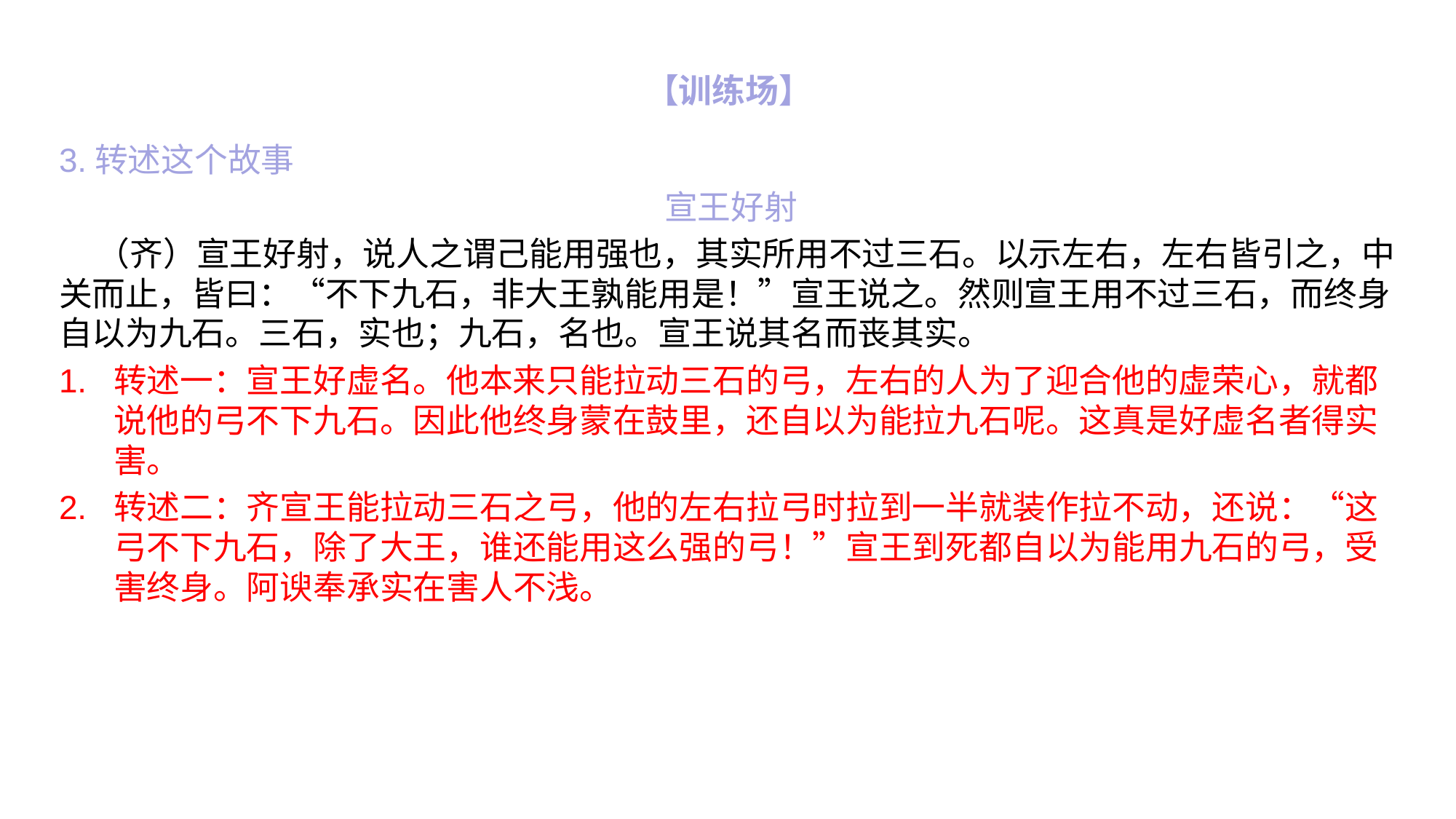

# 【训练场】
3.转述这个故事
宣王好射
    （齐）宣王好射，说人之谓己能用强也，其实所用不过三石。以示左右，左右皆引之，中关而止，皆曰：“不下九石，非大王孰能用是！”宣王说之。然则宣王用不过三石，而终身自以为九石。三石，实也；九石，名也。宣王说其名而丧其实。
转述一：宣王好虚名。他本来只能拉动三石的弓，左右的人为了迎合他的虚荣心，就都说他的弓不下九石。因此他终身蒙在鼓里，还自以为能拉九石呢。这真是好虚名者得实害。
转述二：齐宣王能拉动三石之弓，他的左右拉弓时拉到一半就装作拉不动，还说：“这弓不下九石，除了大王，谁还能用这么强的弓！”宣王到死都自以为能用九石的弓，受害终身。阿谀奉承实在害人不浅。